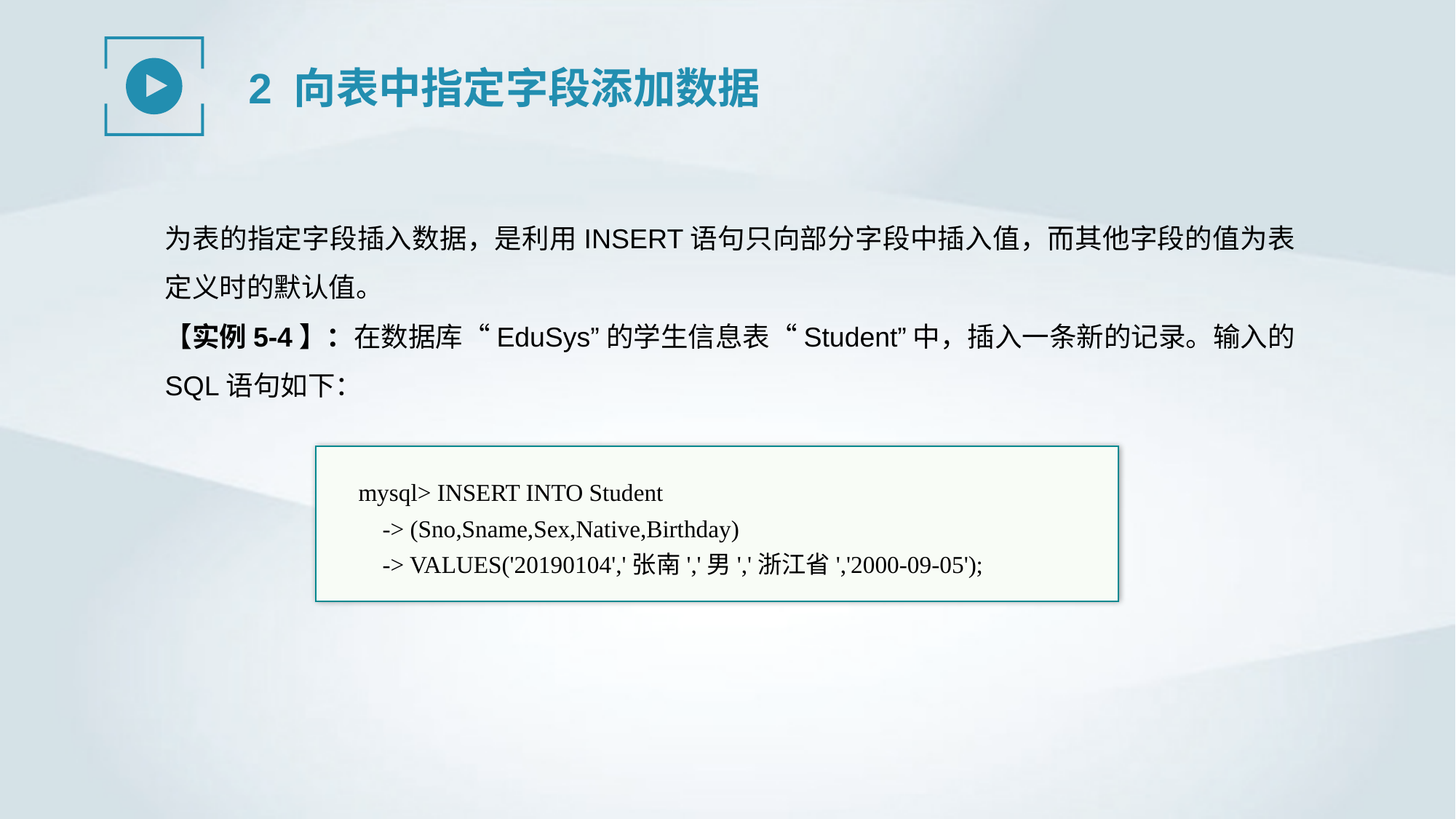

2 向表中指定字段添加数据
为表的指定字段插入数据，是利用INSERT语句只向部分字段中插入值，而其他字段的值为表定义时的默认值。
【实例5-4】：在数据库“EduSys”的学生信息表“Student”中，插入一条新的记录。输入的SQL语句如下：
mysql> INSERT INTO Student
    -> (Sno,Sname,Sex,Native,Birthday)
    -> VALUES('20190104','张南','男','浙江省','2000-09-05');